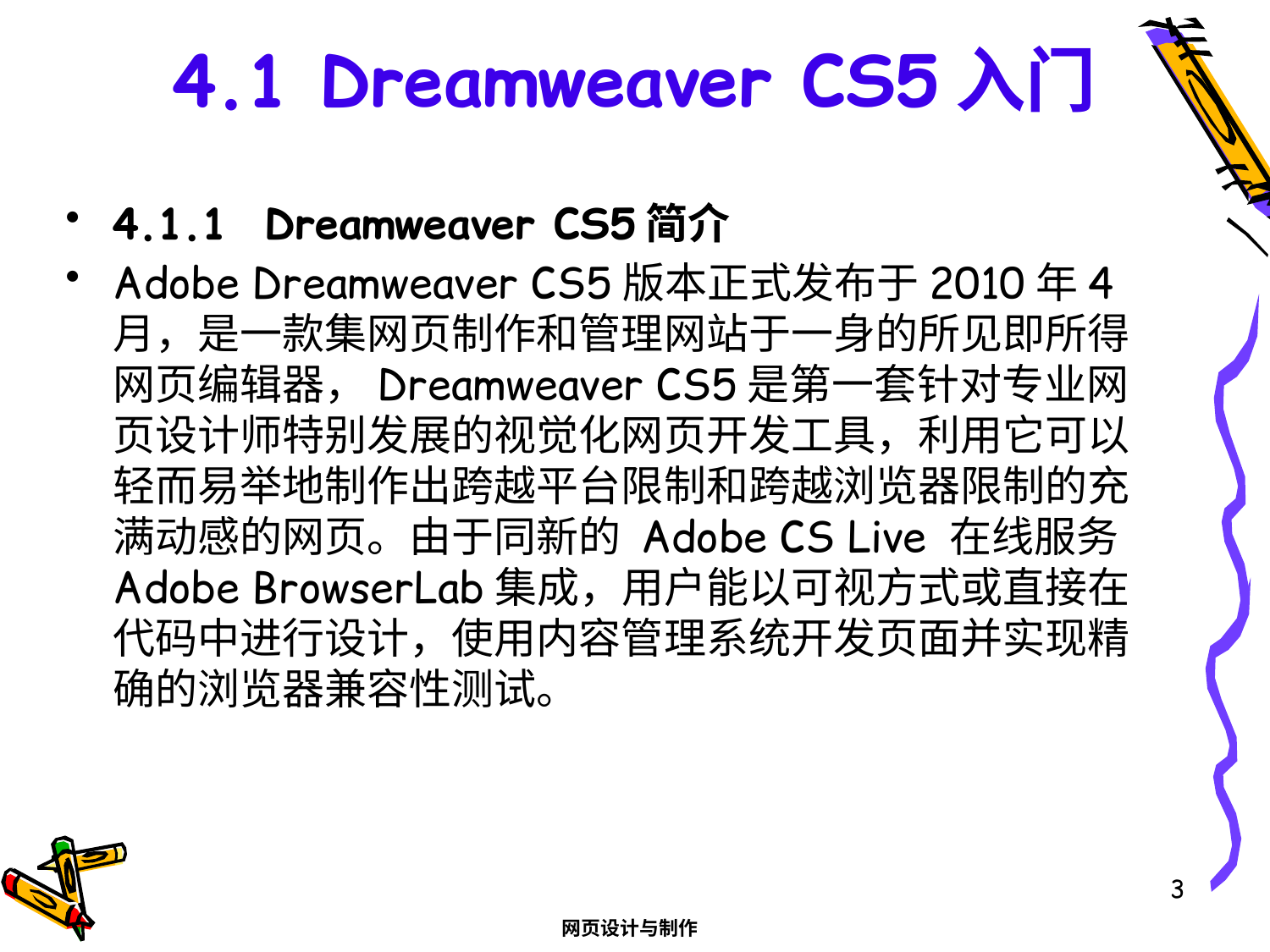

# 4.1 Dreamweaver CS5入门
4.1.1  Dreamweaver CS5简介
Adobe Dreamweaver CS5版本正式发布于2010年4月，是一款集网页制作和管理网站于一身的所见即所得网页编辑器，Dreamweaver CS5是第一套针对专业网页设计师特别发展的视觉化网页开发工具，利用它可以轻而易举地制作出跨越平台限制和跨越浏览器限制的充满动感的网页。由于同新的 Adobe CS Live 在线服务Adobe BrowserLab集成，用户能以可视方式或直接在代码中进行设计，使用内容管理系统开发页面并实现精确的浏览器兼容性测试。
3
网页设计与制作